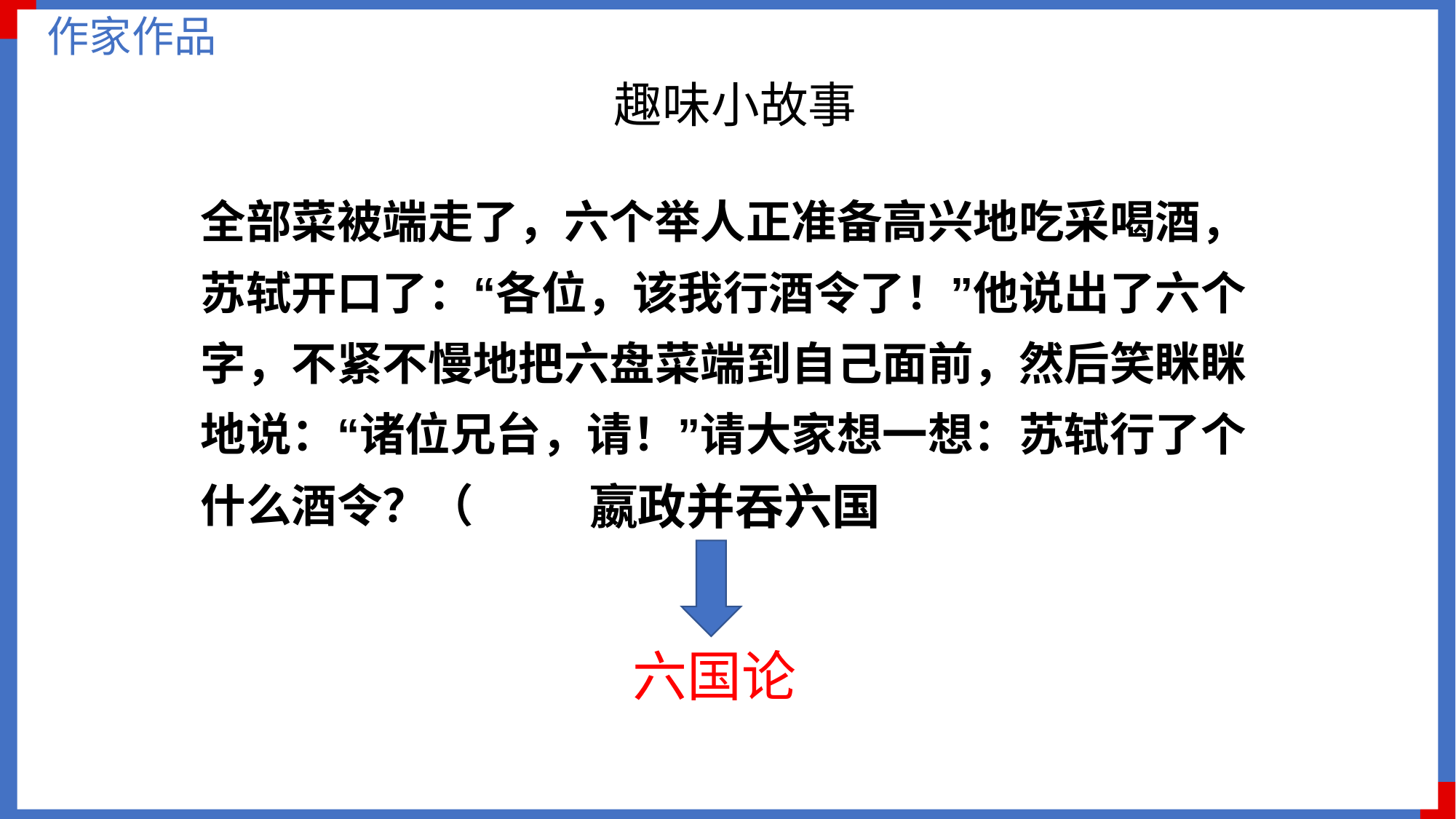

作家作品
趣味小故事
全部菜被端走了，六个举人正准备高兴地吃采喝酒，苏轼开口了：“各位，该我行酒令了！”他说出了六个字，不紧不慢地把六盘菜端到自己面前，然后笑眯眯地说：“诸位兄台，请！”请大家想一想：苏轼行了个什么酒令？（                         ）
嬴政并吞六国

六国论